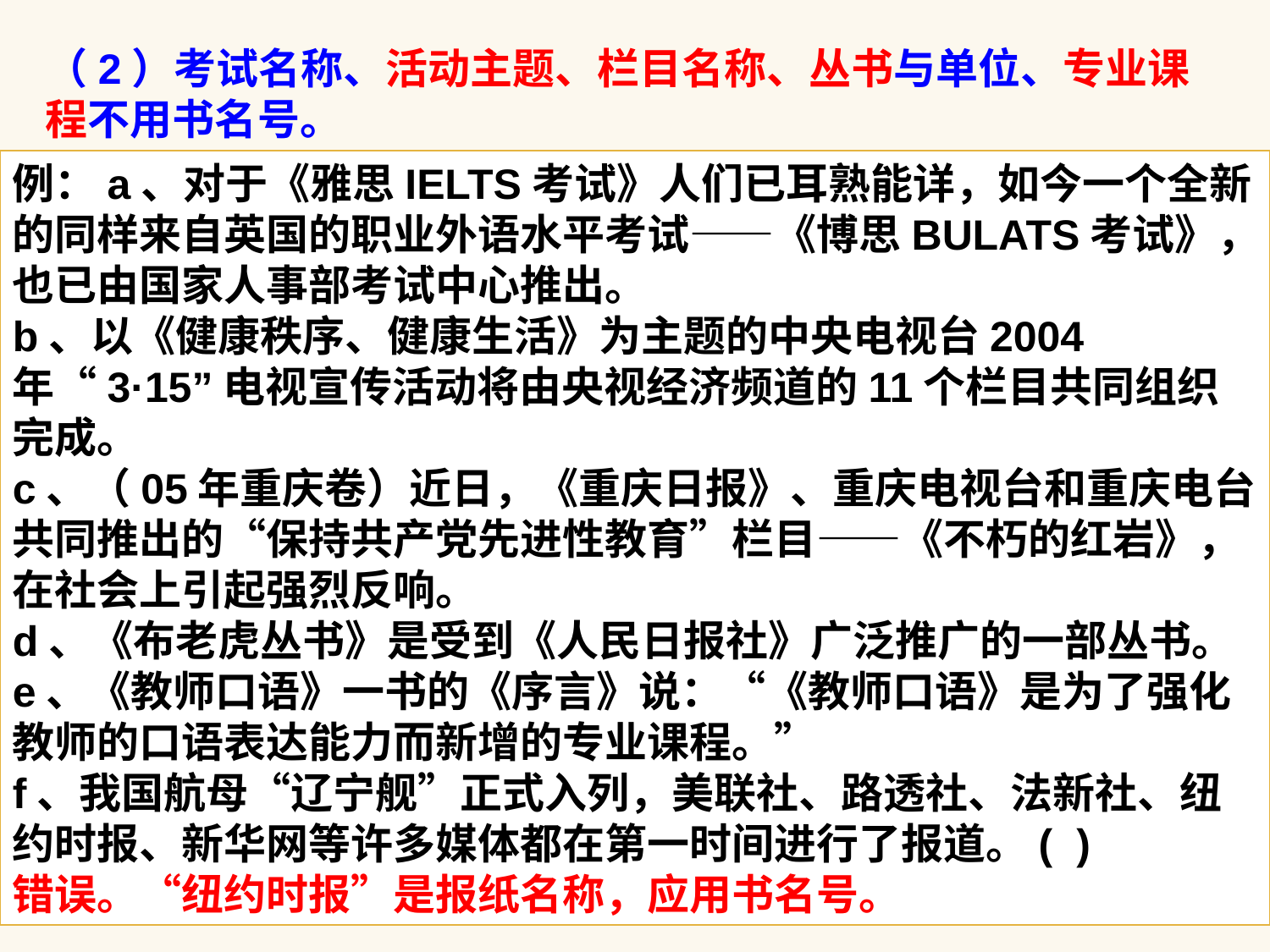

（2）考试名称、活动主题、栏目名称、丛书与单位、专业课程不用书名号。
例：a、对于《雅思IELTS考试》人们已耳熟能详，如今一个全新的同样来自英国的职业外语水平考试——《博思BULATS考试》，也已由国家人事部考试中心推出。
b、以《健康秩序、健康生活》为主题的中央电视台2004年“3·15”电视宣传活动将由央视经济频道的11个栏目共同组织完成。
c、（05年重庆卷）近日，《重庆日报》、重庆电视台和重庆电台共同推出的“保持共产党先进性教育”栏目——《不朽的红岩》，在社会上引起强烈反响。
d、《布老虎丛书》是受到《人民日报社》广泛推广的一部丛书。
e、《教师口语》一书的《序言》说：“《教师口语》是为了强化教师的口语表达能力而新增的专业课程。”
f、我国航母“辽宁舰”正式入列，美联社、路透社、法新社、纽约时报、新华网等许多媒体都在第一时间进行了报道。(  )
错误。“纽约时报”是报纸名称，应用书名号。